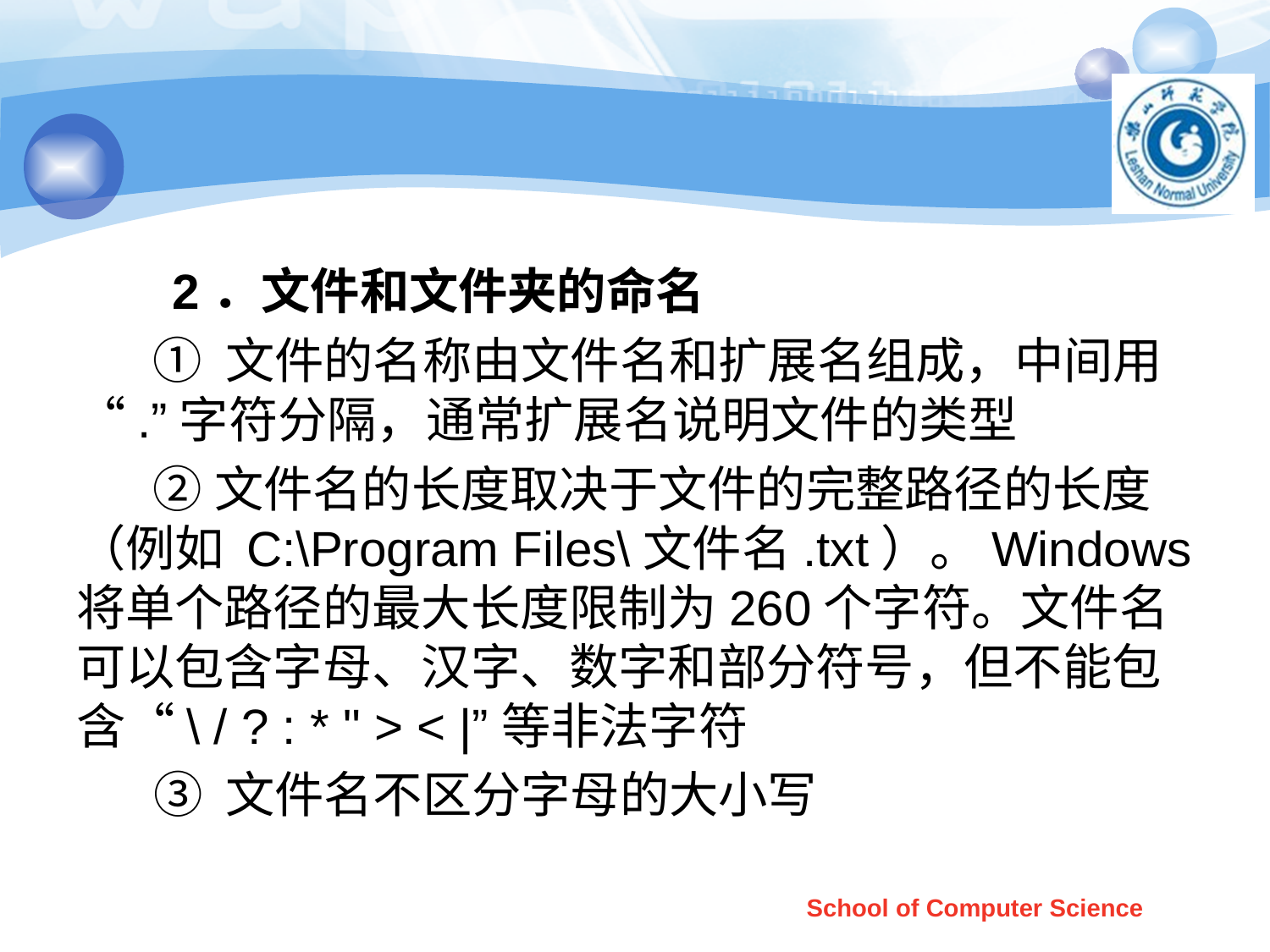

#
       2．文件和文件夹的命名
       ① 文件的名称由文件名和扩展名组成，中间用“.”字符分隔，通常扩展名说明文件的类型
       ②文件名的长度取决于文件的完整路径的长度（例如 C:\Program Files\文件名.txt）。Windows将单个路径的最大长度限制为260个字符。文件名可以包含字母、汉字、数字和部分符号，但不能包含“\ / ? : * " > < |”等非法字符
       ③ 文件名不区分字母的大小写

School of Computer Science